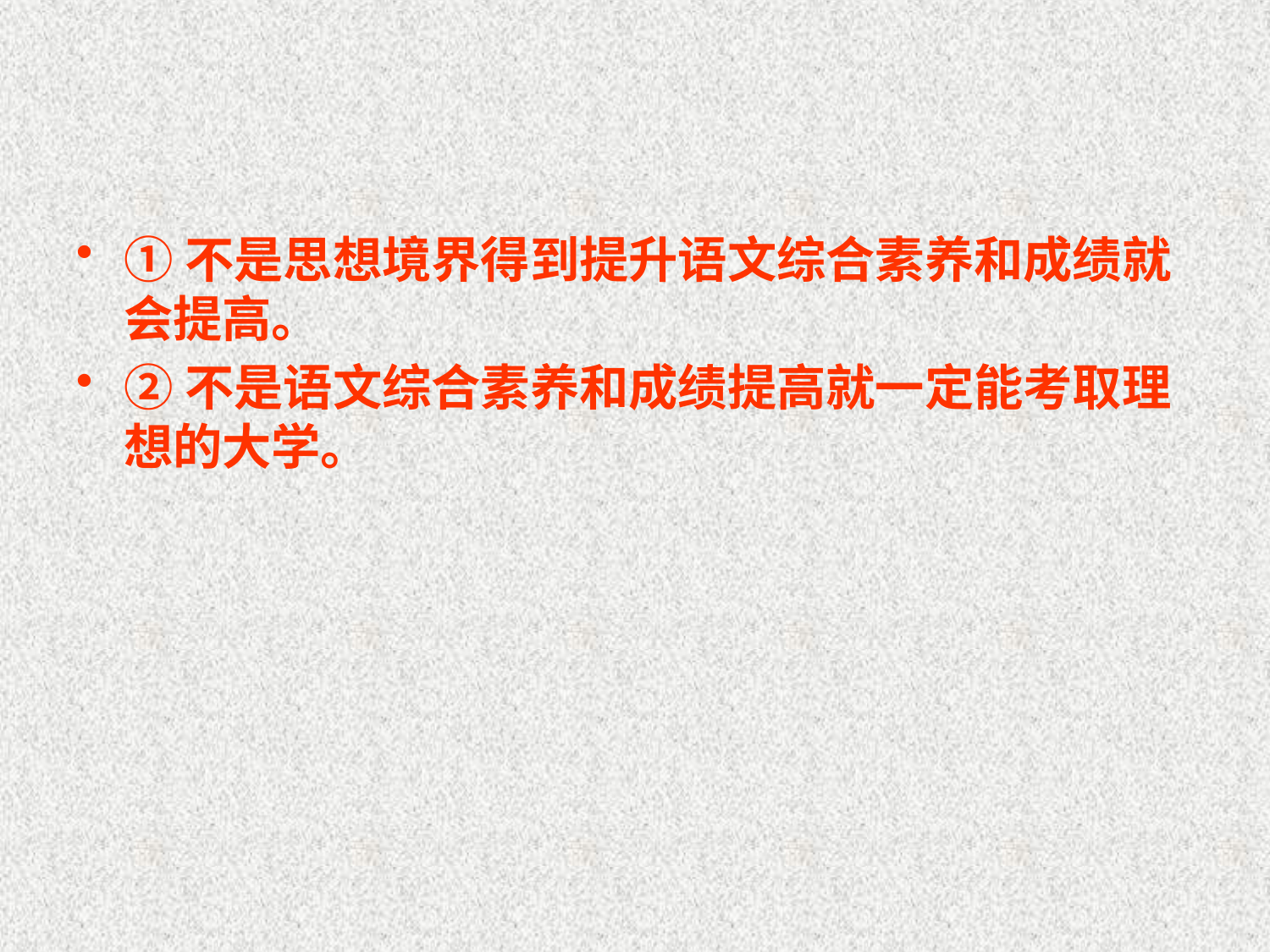

#
①不是思想境界得到提升语文综合素养和成绩就会提高。
②不是语文综合素养和成绩提高就一定能考取理想的大学。